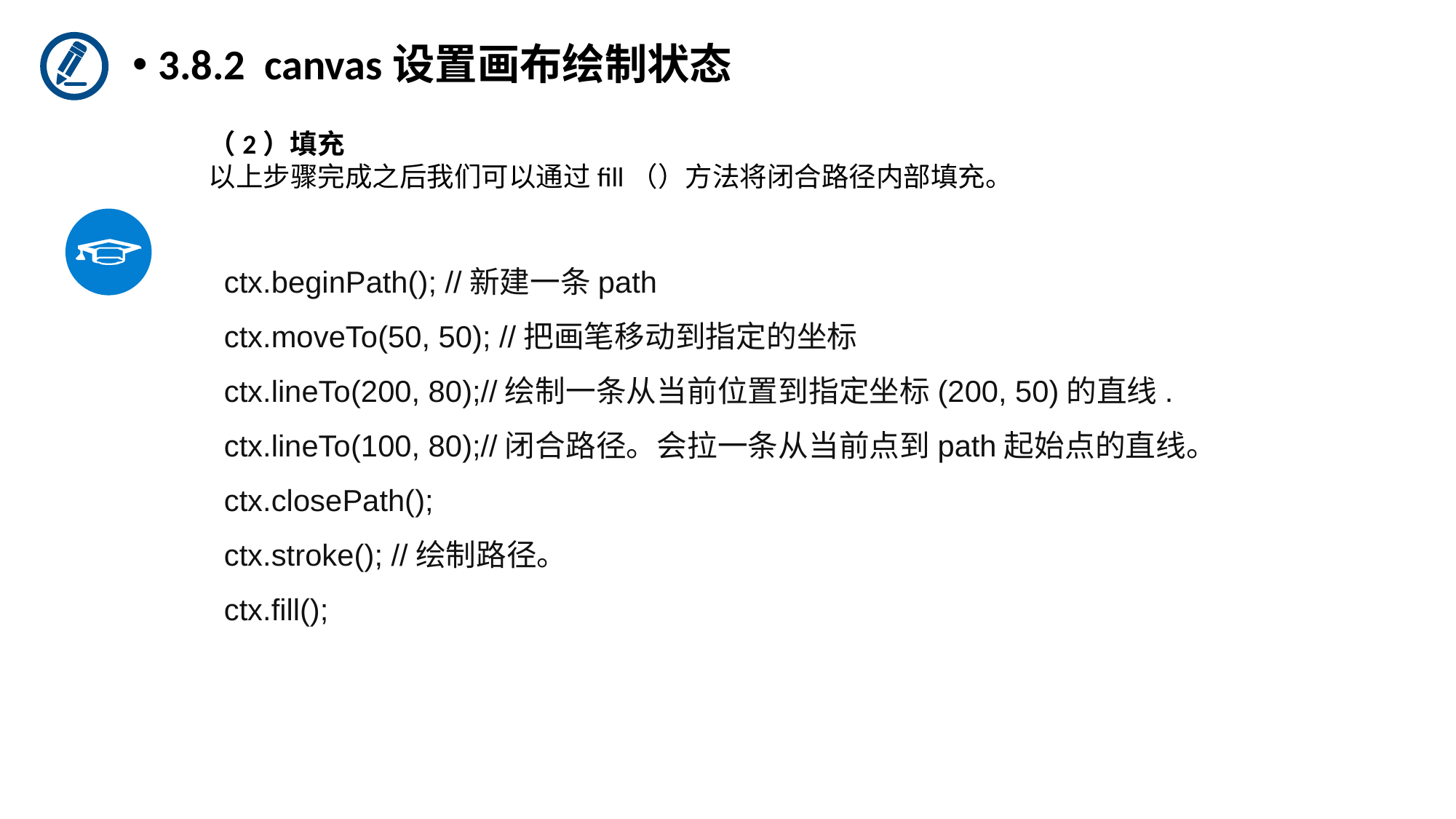

3.8.2  canvas设置画布绘制状态
（2）填充
以上步骤完成之后我们可以通过fill（）方法将闭合路径内部填充。

ctx.beginPath(); //新建一条path
ctx.moveTo(50, 50); //把画笔移动到指定的坐标
ctx.lineTo(200, 80);//绘制一条从当前位置到指定坐标(200, 50)的直线.
ctx.lineTo(100, 80);//闭合路径。会拉一条从当前点到path起始点的直线。
ctx.closePath();
ctx.stroke(); //绘制路径。
ctx.fill();